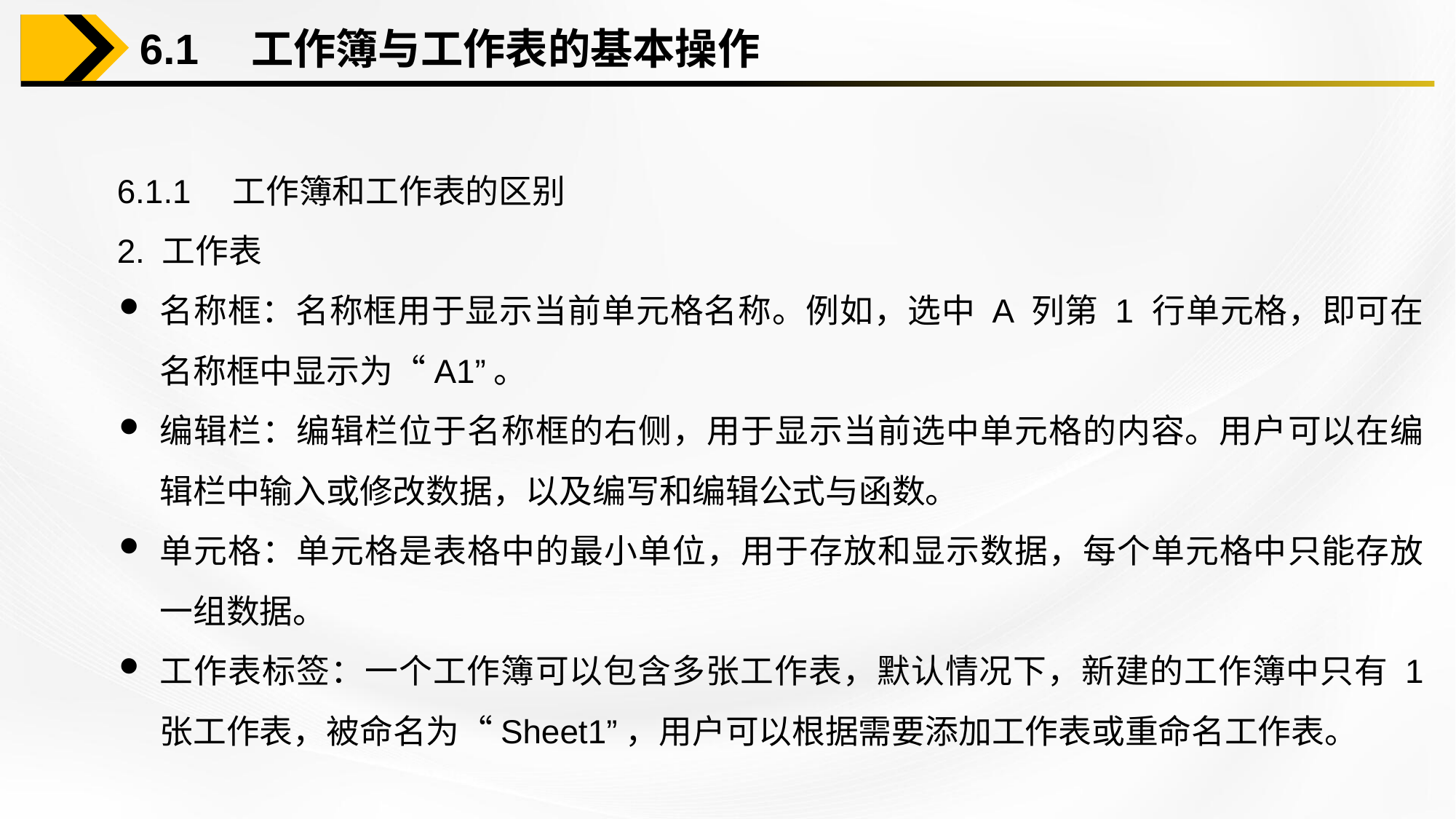

6.1　工作簿与工作表的基本操作
6.1.1　工作簿和工作表的区别
2. 工作表
名称框：名称框用于显示当前单元格名称。例如，选中 A 列第 1 行单元格，即可在名称框中显示为“A1”。
编辑栏：编辑栏位于名称框的右侧，用于显示当前选中单元格的内容。用户可以在编辑栏中输入或修改数据，以及编写和编辑公式与函数。
单元格：单元格是表格中的最小单位，用于存放和显示数据，每个单元格中只能存放一组数据。
工作表标签：一个工作簿可以包含多张工作表，默认情况下，新建的工作簿中只有 1 张工作表，被命名为“Sheet1”，用户可以根据需要添加工作表或重命名工作表。